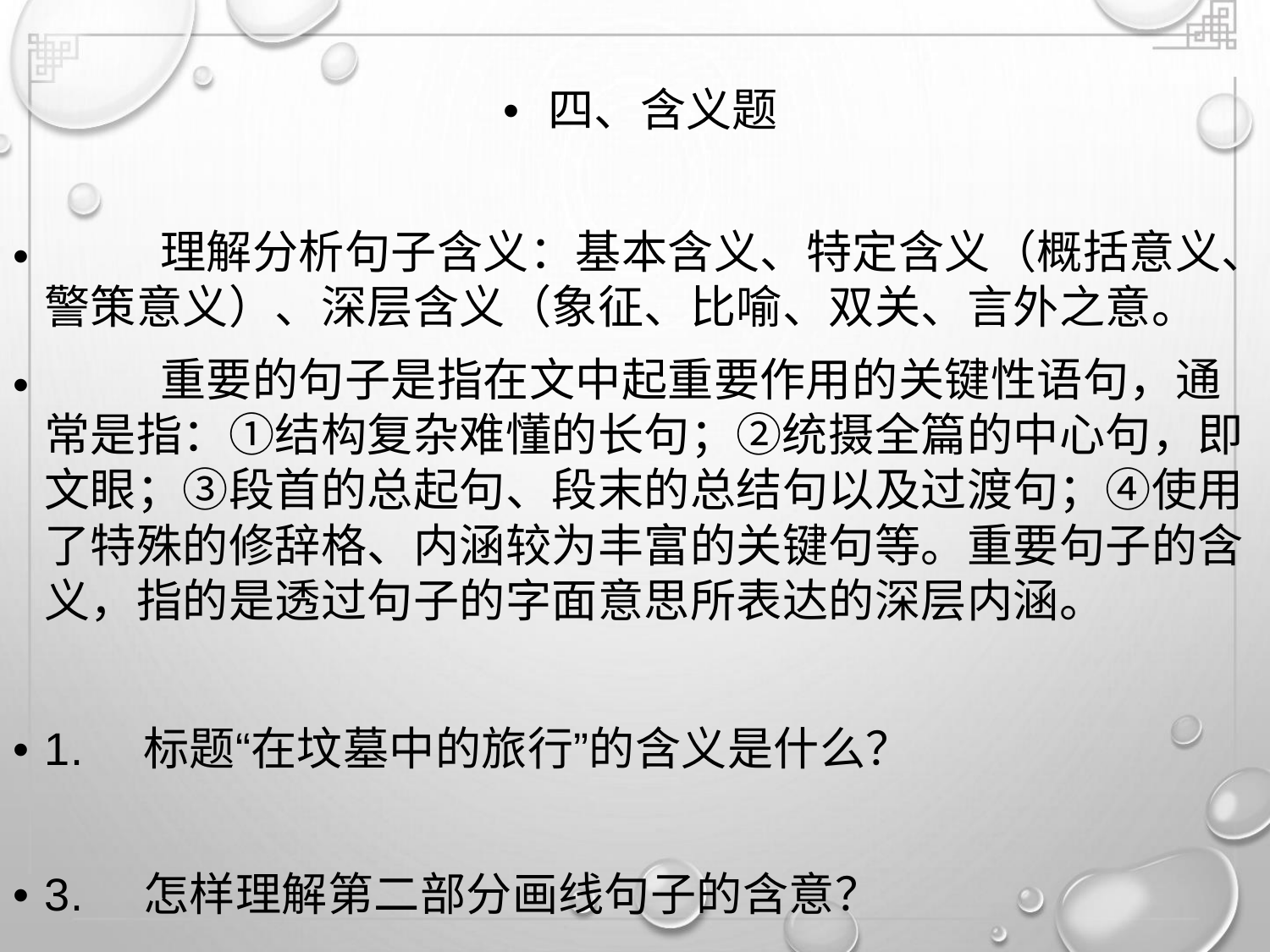

• 四、含义题
•
•
理解分析句子含义：基本含义、特定含义（概括意义、
警策意义）、深层含义（象征、比喻、双关、言外之意。
重要的句子是指在文中起重要作用的关键性语句，通
常是指：①结构复杂难懂的长句；②统摄全篇的中心句，即
文眼；③段首的总起句、段末的总结句以及过渡句；④使用
了特殊的修辞格、内涵较为丰富的关键句等。重要句子的含
义，指的是透过句子的字面意思所表达的深层内涵。
• 1. 标题“在坟墓中的旅行”的含义是什么？
• 3. 怎样理解第二部分画线句子的含意？